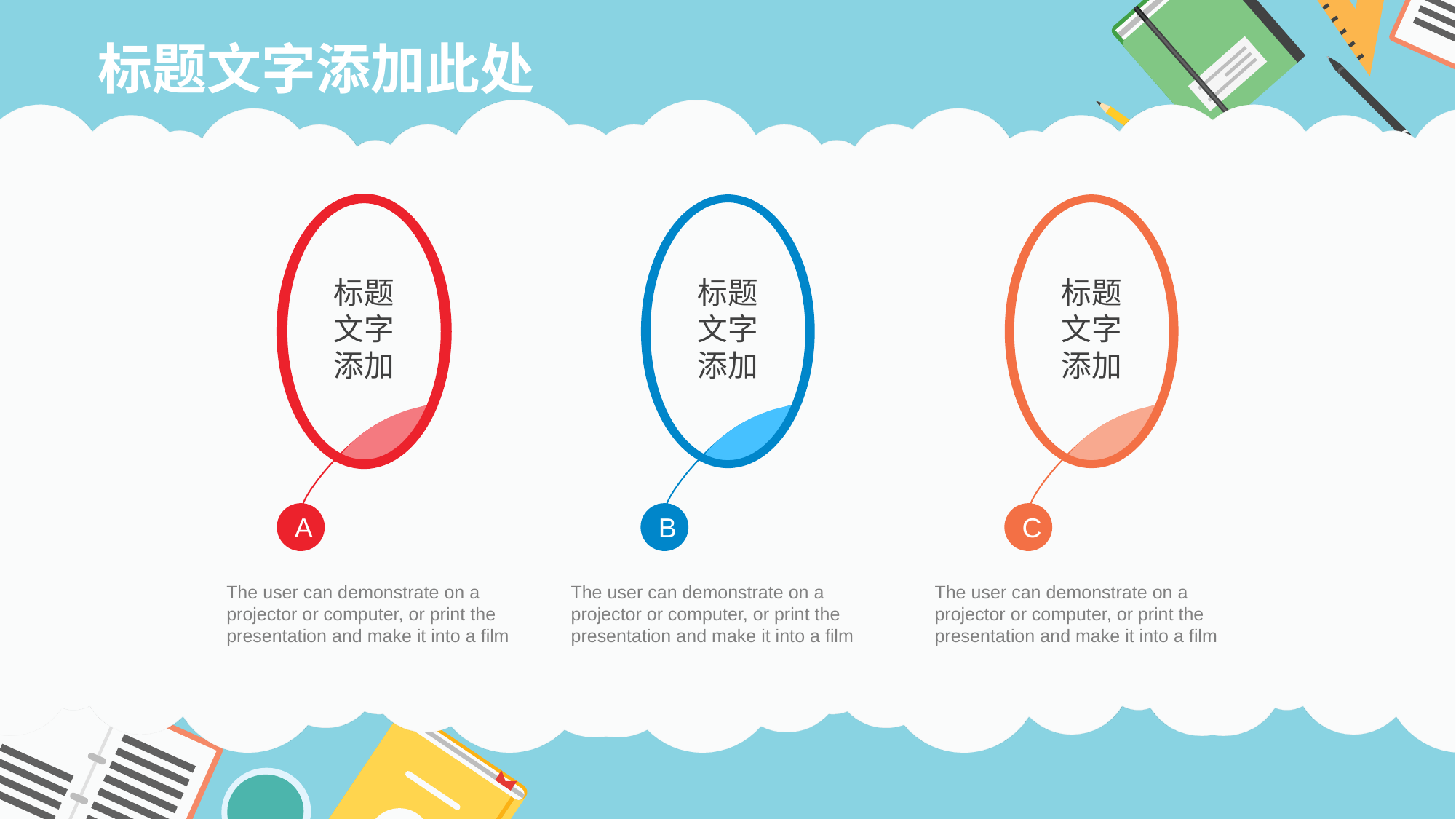

标题文字添加此处

A
标题
文字
添加
The user can demonstrate on a projector or computer, or print the presentation and make it into a film

B
标题
文字
添加
The user can demonstrate on a projector or computer, or print the presentation and make it into a film

C
标题
文字
添加
The user can demonstrate on a projector or computer, or print the presentation and make it into a film